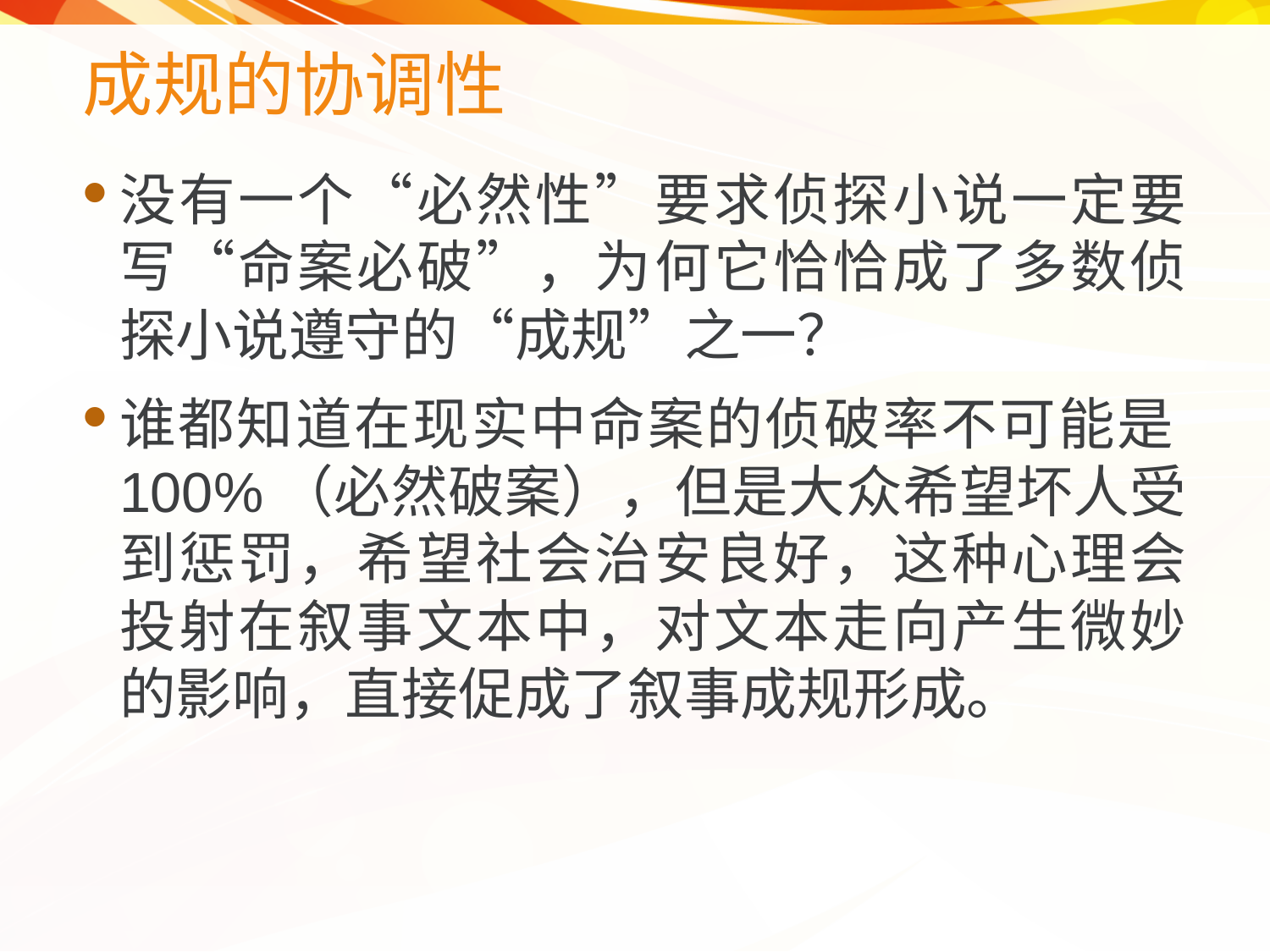

# 成规的协调性
没有一个“必然性”要求侦探小说一定要写“命案必破”，为何它恰恰成了多数侦探小说遵守的“成规”之一？
谁都知道在现实中命案的侦破率不可能是100%（必然破案），但是大众希望坏人受到惩罚，希望社会治安良好，这种心理会投射在叙事文本中，对文本走向产生微妙的影响，直接促成了叙事成规形成。